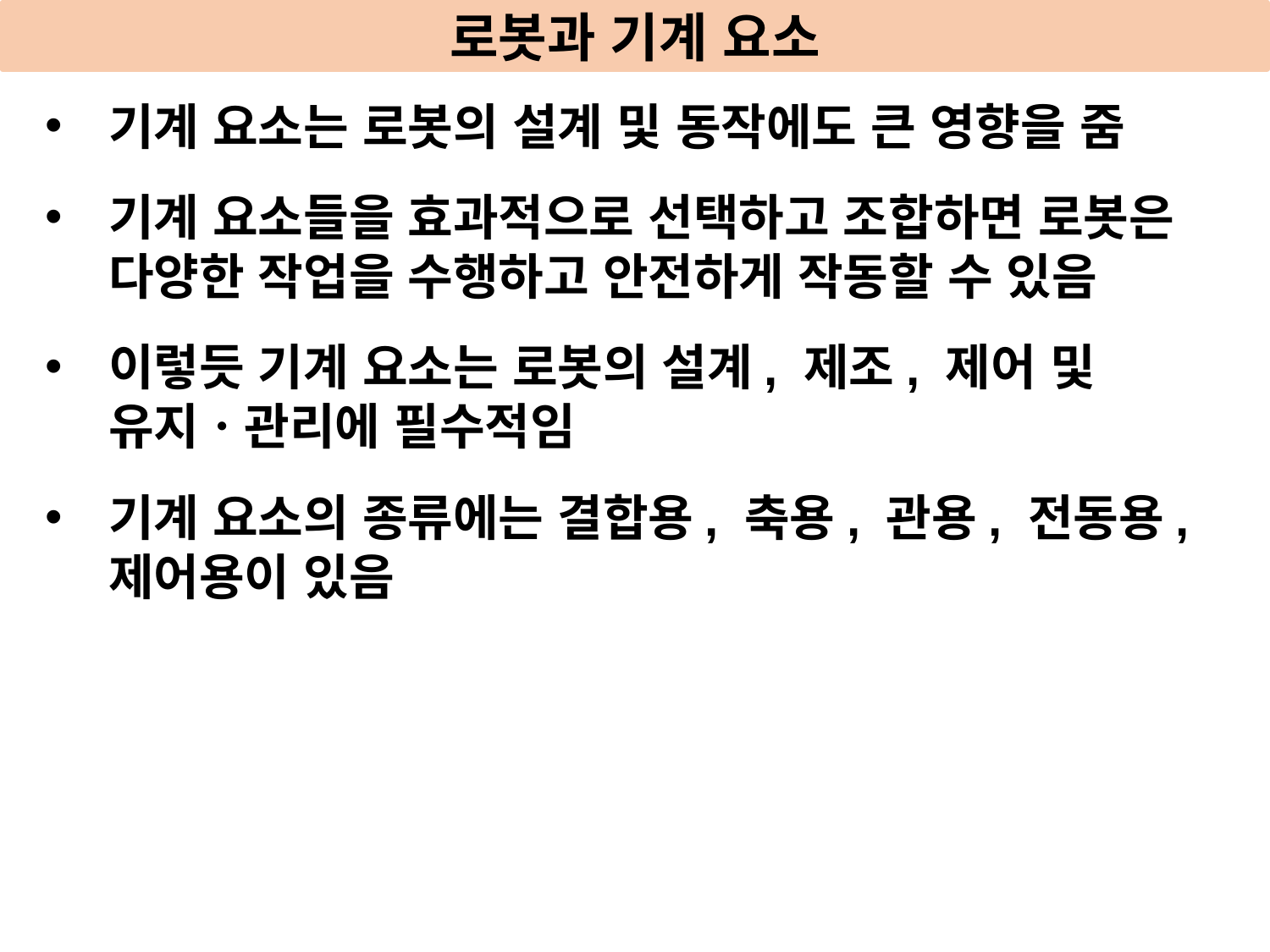

로봇과 기계 요소
기계 요소는 로봇의 설계 및 동작에도 큰 영향을 줌
기계 요소들을 효과적으로 선택하고 조합하면 로봇은 다양한 작업을 수행하고 안전하게 작동할 수 있음
이렇듯 기계 요소는 로봇의 설계, 제조, 제어 및 유지ㆍ관리에 필수적임
기계 요소의 종류에는 결합용, 축용, 관용, 전동용, 제어용이 있음